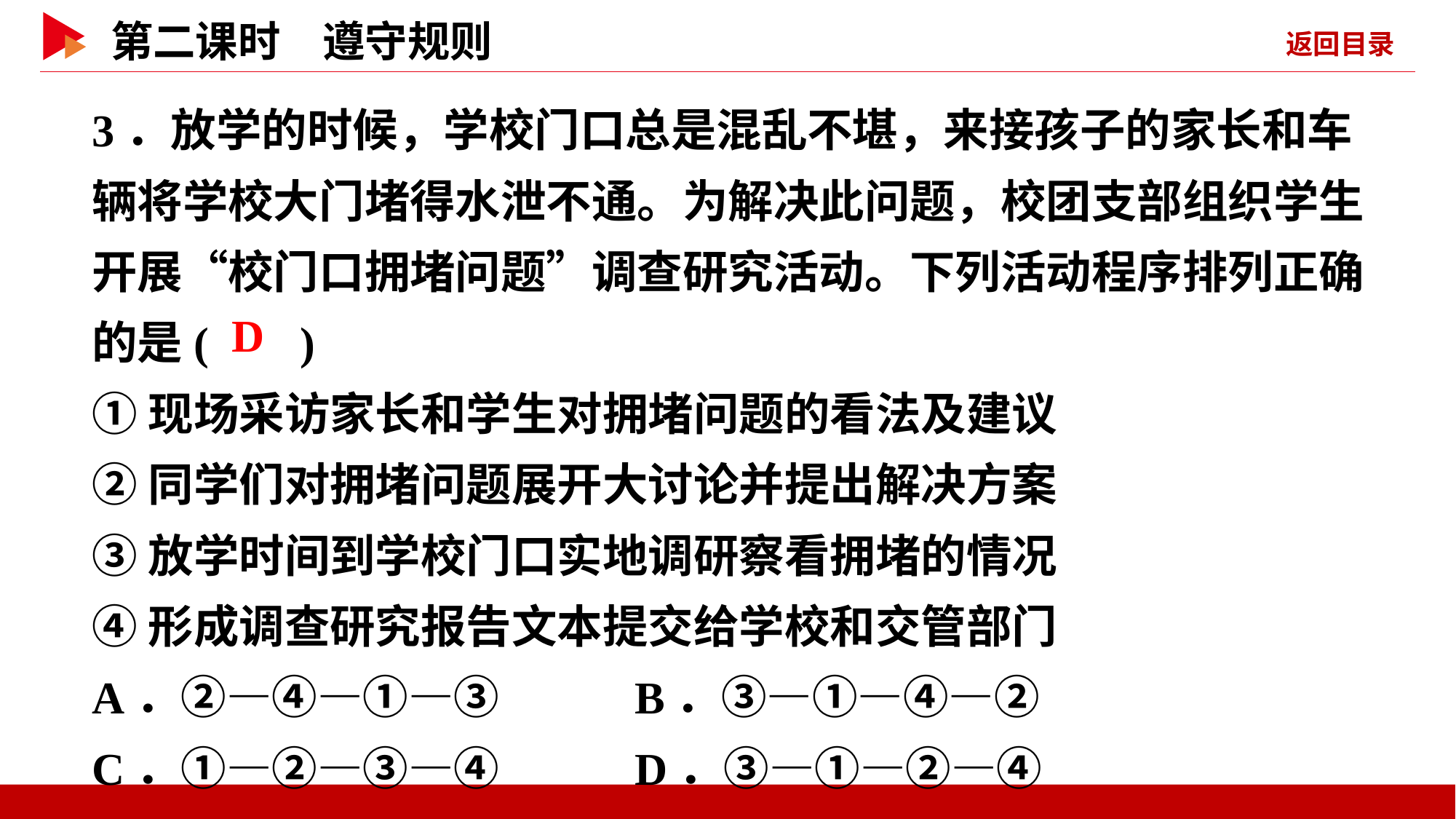

3．放学的时候，学校门口总是混乱不堪，来接孩子的家长和车辆将学校大门堵得水泄不通。为解决此问题，校团支部组织学生开展“校门口拥堵问题”调查研究活动。下列活动程序排列正确的是(        )
①现场采访家长和学生对拥堵问题的看法及建议
②同学们对拥堵问题展开大讨论并提出解决方案
③放学时间到学校门口实地调研察看拥堵的情况
④形成调查研究报告文本提交给学校和交管部门
A．②—④—①—③            B．③—①—④—②
C．①—②—③—④            D．③—①—②—④
   D